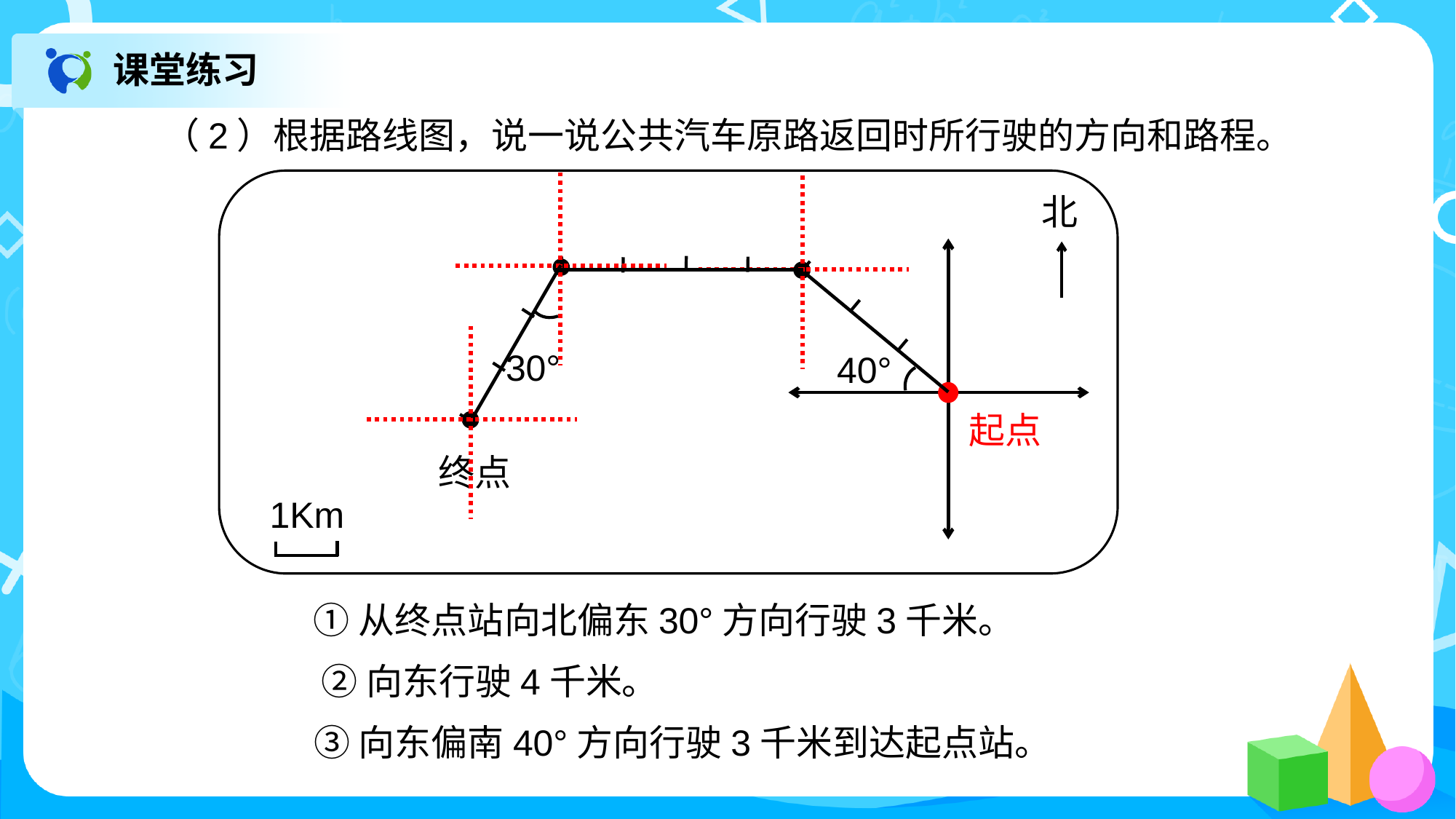

课堂练习
（2）根据路线图，说一说公共汽车原路返回时所行驶的方向和路程。

北

30°
40°

起点

终点
1Km
①从终点站向北偏东30°方向行驶3千米。
②向东行驶4千米。
③向东偏南40°方向行驶3千米到达起点站。